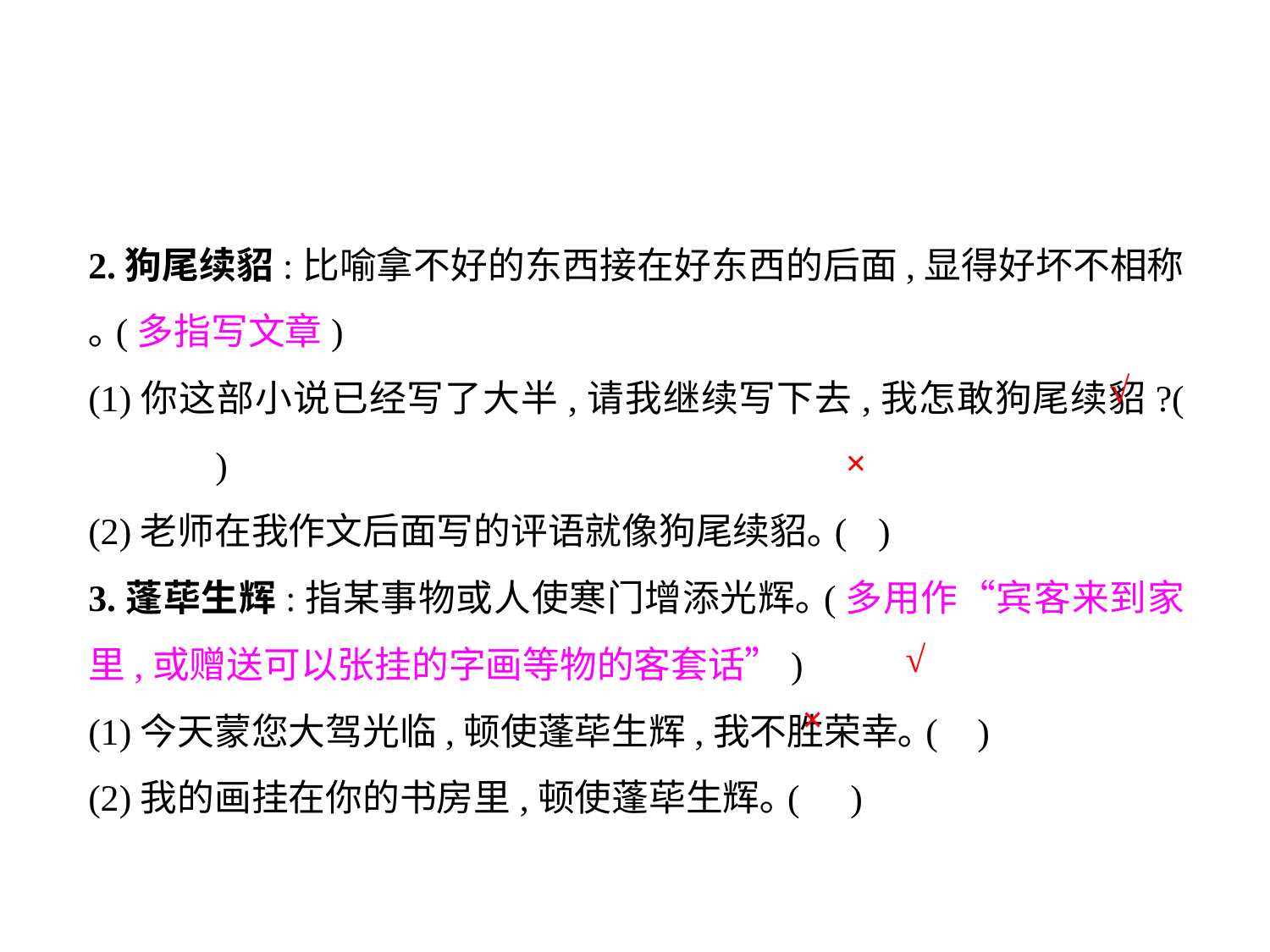

2.狗尾续貂:比喻拿不好的东西接在好东西的后面,显得好坏不相称｡(多指写文章)
(1)你这部小说已经写了大半,请我继续写下去,我怎敢狗尾续貂?(	)
(2)老师在我作文后面写的评语就像狗尾续貂｡(	   )
3.蓬荜生辉:指某事物或人使寒门增添光辉｡(多用作“宾客来到家里,或赠送可以张挂的字画等物的客套话”)
(1)今天蒙您大驾光临,顿使蓬荜生辉,我不胜荣幸｡(	)
(2)我的画挂在你的书房里,顿使蓬荜生辉｡(	)
√
×
√
×